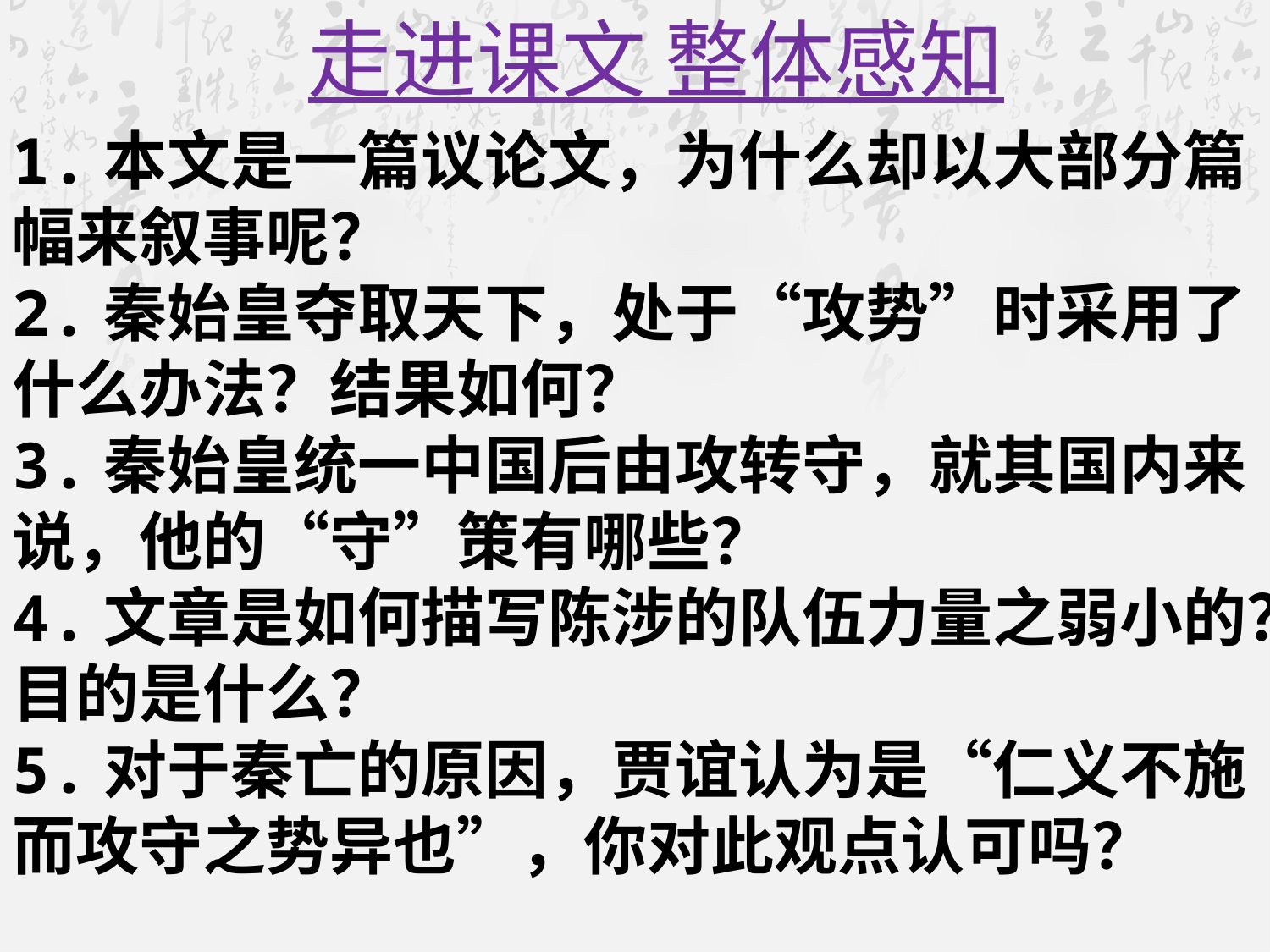

走进课文 整体感知
1.本文是一篇议论文，为什么却以大部分篇幅来叙事呢？
2.秦始皇夺取天下，处于“攻势”时采用了什么办法？结果如何？
3.秦始皇统一中国后由攻转守，就其国内来说，他的“守”策有哪些？
4.文章是如何描写陈涉的队伍力量之弱小的？目的是什么？
5.对于秦亡的原因，贾谊认为是“仁义不施而攻守之势异也”，你对此观点认可吗？